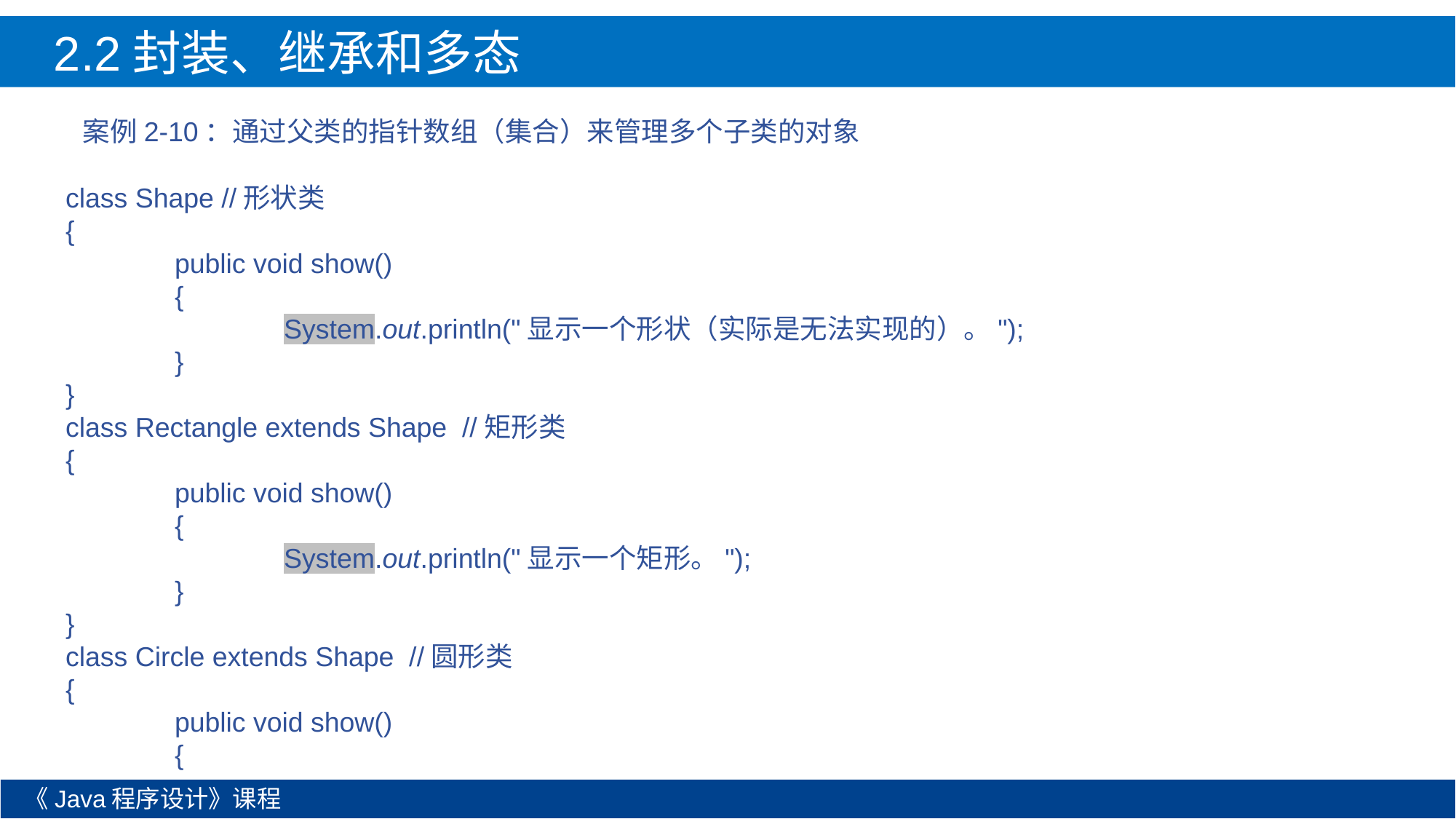

2.2封装、继承和多态
案例2-10：通过父类的指针数组（集合）来管理多个子类的对象
class Shape //形状类
{
	public void show()
	{
		System.out.println("显示一个形状（实际是无法实现的）。");
	}
}
class Rectangle extends Shape  //矩形类
{
	public void show()
	{
		System.out.println("显示一个矩形。");
	}
}
class Circle extends Shape  //圆形类
{
	public void show()
	{

《Java程序设计》课程